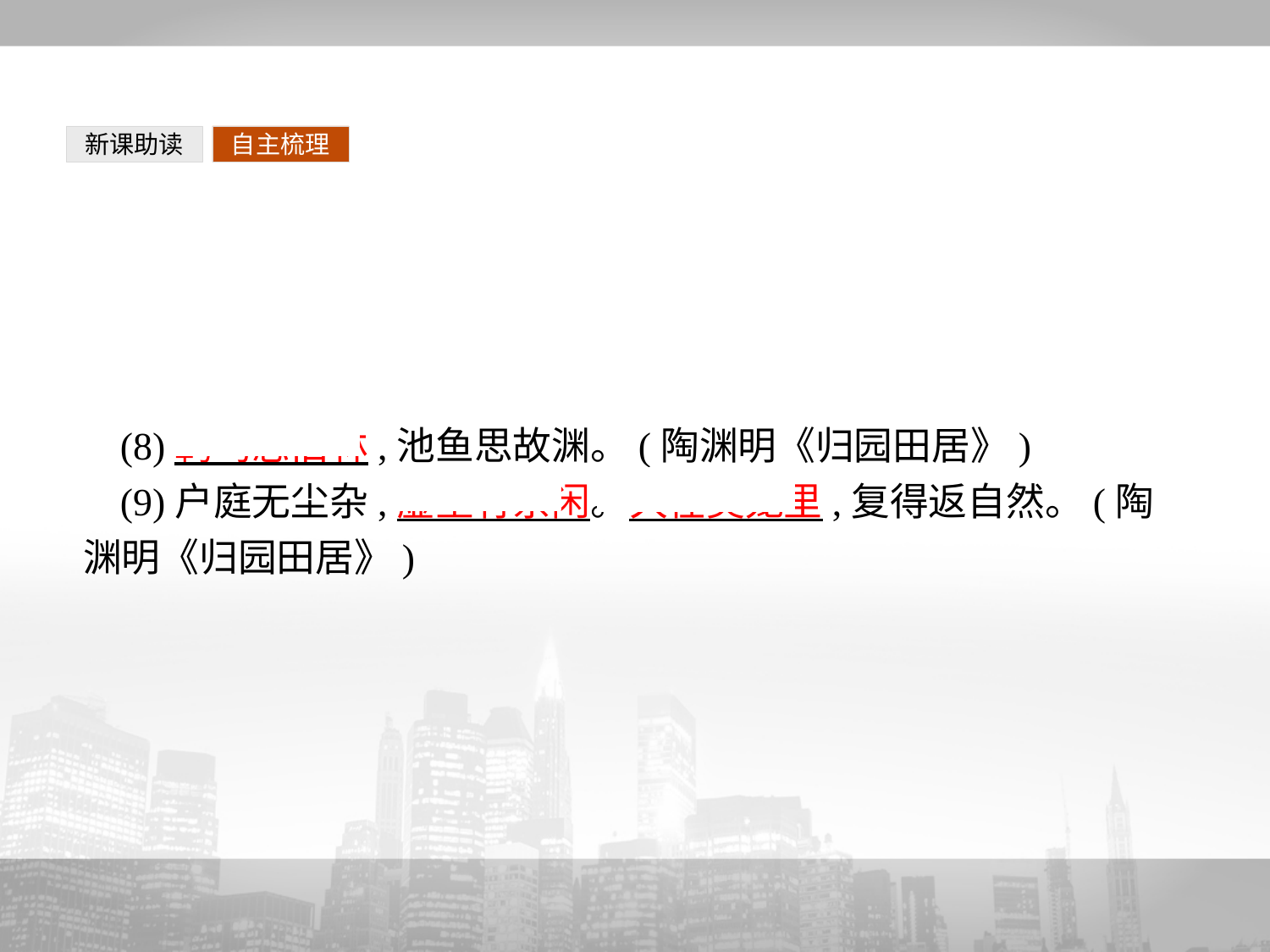

新课助读
自主梳理
(8)羁鸟恋旧林,池鱼思故渊。(陶渊明《归园田居》)
(9)户庭无尘杂,虚室有余闲。久在樊笼里,复得返自然。(陶渊明《归园田居》)